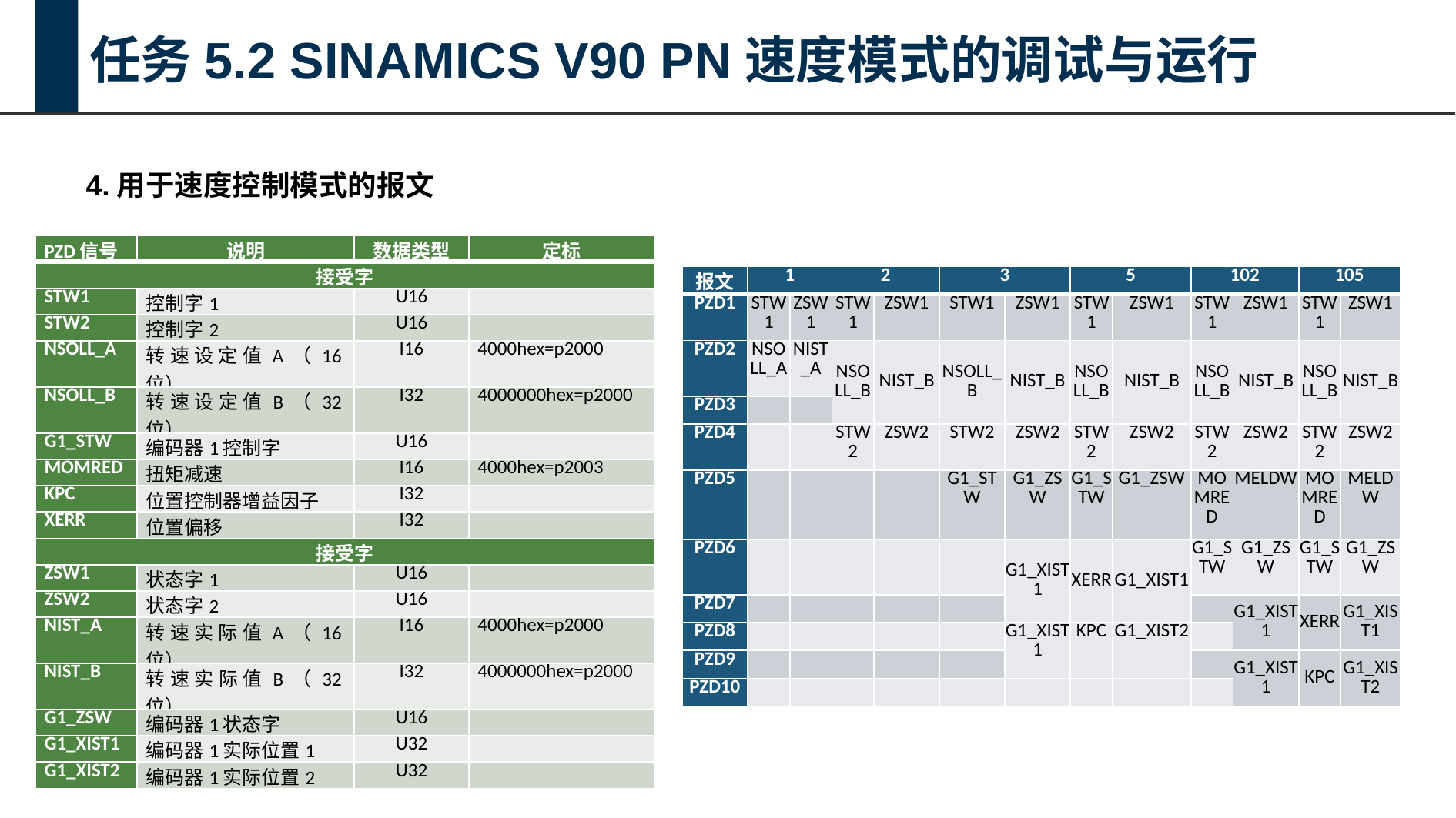

任务5.2 SINAMICS V90 PN速度模式的调试与运行
4.用于速度控制模式的报文
| PZD信号 | 说明 | 数据类型 | 定标 |
| --- | --- | --- | --- |
| 接受字 |  |  |  |
| STW1 | 控制字1 | U16 |  |
| STW2 | 控制字2 | U16 |  |
| NSOLL\_A | 转速设定值A（16位） | I16 | 4000hex=p2000 |
| NSOLL\_B | 转速设定值B（32位） | I32 | 4000000hex=p2000 |
| G1\_STW | 编码器1控制字 | U16 |  |
| MOMRED | 扭矩减速 | I16 | 4000hex=p2003 |
| KPC | 位置控制器增益因子 | I32 |  |
| XERR | 位置偏移 | I32 |  |
| 接受字 |  |  |  |
| ZSW1 | 状态字1 | U16 |  |
| ZSW2 | 状态字2 | U16 |  |
| NIST\_A | 转速实际值A（16位） | I16 | 4000hex=p2000 |
| NIST\_B | 转速实际值B（32位） | I32 | 4000000hex=p2000 |
| G1\_ZSW | 编码器1状态字 | U16 |  |
| G1\_XIST1 | 编码器1实际位置1 | U32 |  |
| G1\_XIST2 | 编码器1实际位置2 | U32 |  |
| 报文 | 1 |  | 2 |  | 3 |  | 5 |  | 102 |  | 105 |  |
| --- | --- | --- | --- | --- | --- | --- | --- | --- | --- | --- | --- | --- |
| PZD1 | STW1 | ZSW1 | STW1 | ZSW1 | STW1 | ZSW1 | STW1 | ZSW1 | STW1 | ZSW1 | STW1 | ZSW1 |
| PZD2 | NSOLL\_A | NIST\_A | NSOLL\_B | NIST\_B | NSOLL\_B | NIST\_B | NSOLL\_B | NIST\_B | NSOLL\_B | NIST\_B | NSOLL\_B | NIST\_B |
| PZD3 |  |  |  |  |  |  |  |  |  |  |  |  |
| PZD4 |  |  | STW2 | ZSW2 | STW2 | ZSW2 | STW2 | ZSW2 | STW2 | ZSW2 | STW2 | ZSW2 |
| PZD5 |  |  |  |  | G1\_STW | G1\_ZSW | G1\_STW | G1\_ZSW | MOMRED | MELDW | MOMRED | MELDW |
| PZD6 |  |  |  |  |  | G1\_XIST1 | XERR | G1\_XIST1 | G1\_STW | G1\_ZSW | G1\_STW | G1\_ZSW |
| PZD7 |  |  |  |  |  |  |  |  |  | G1\_XIST1 | XERR | G1\_XIST1 |
| PZD8 |  |  |  |  |  | G1\_XIST1 | KPC | G1\_XIST2 |  |  |  |  |
| PZD9 |  |  |  |  |  |  |  |  |  | G1\_XIST1 | KPC | G1\_XIST2 |
| PZD10 |  |  |  |  |  |  |  |  |  |  |  |  |